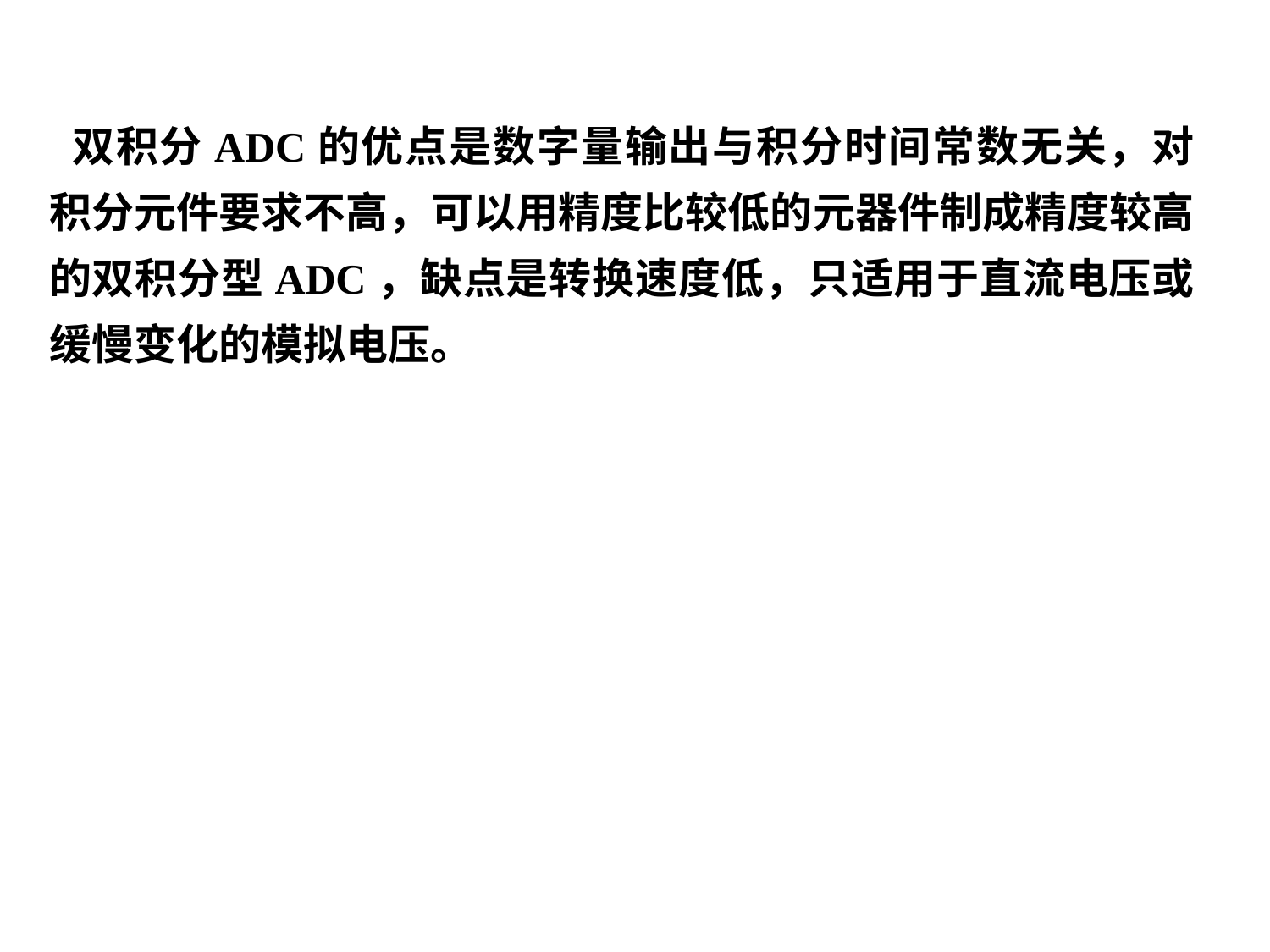

双积分ADC的优点是数字量输出与积分时间常数无关，对积分元件要求不高，可以用精度比较低的元器件制成精度较高的双积分型ADC，缺点是转换速度低，只适用于直流电压或缓慢变化的模拟电压。